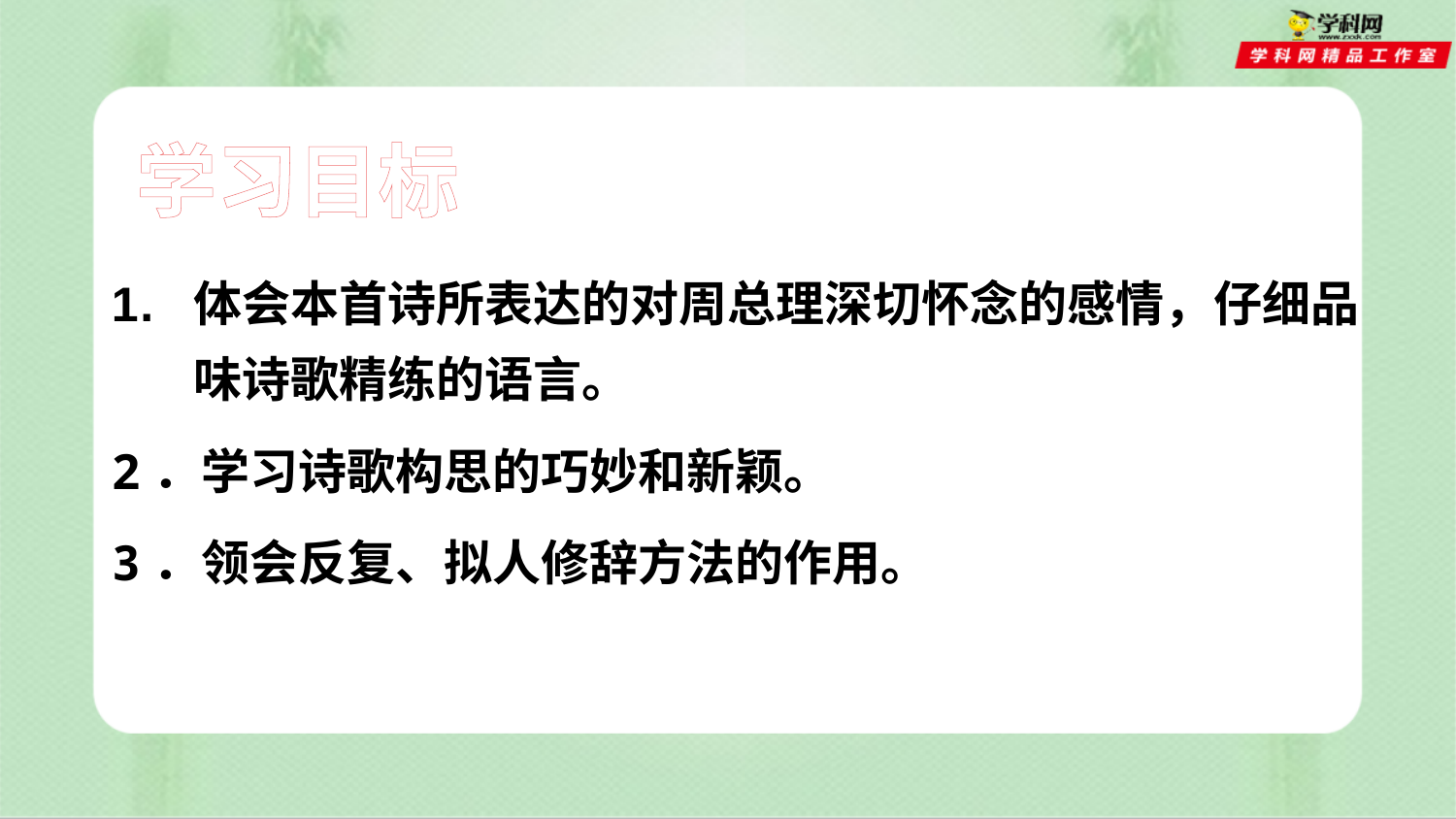

学习目标
体会本首诗所表达的对周总理深切怀念的感情，仔细品味诗歌精练的语言。
2．学习诗歌构思的巧妙和新颖。
3．领会反复、拟人修辞方法的作用。